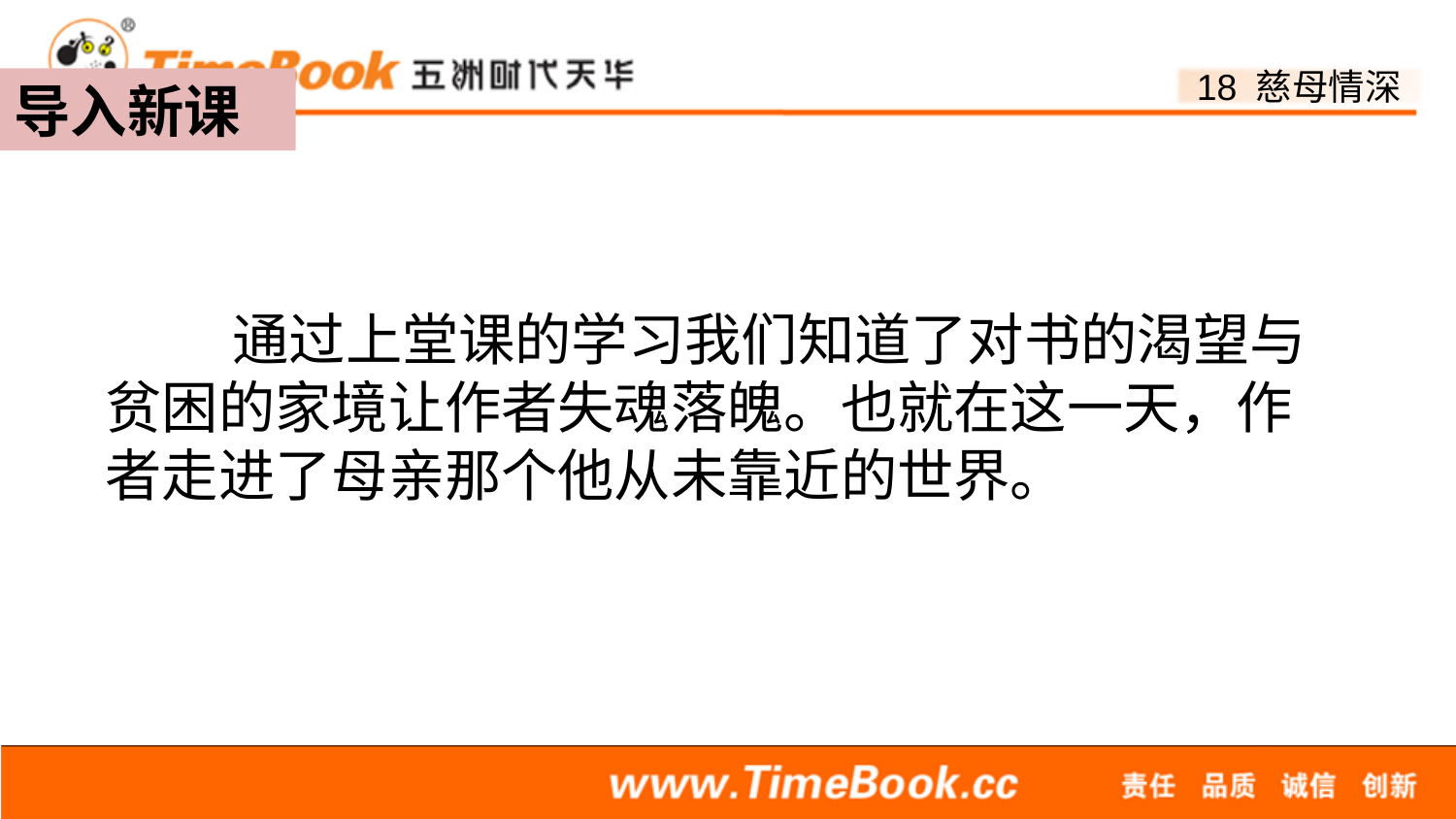

导入新课
         通过上堂课的学习我们知道了对书的渴望与贫困的家境让作者失魂落魄。也就在这一天，作者走进了母亲那个他从未靠近的世界。